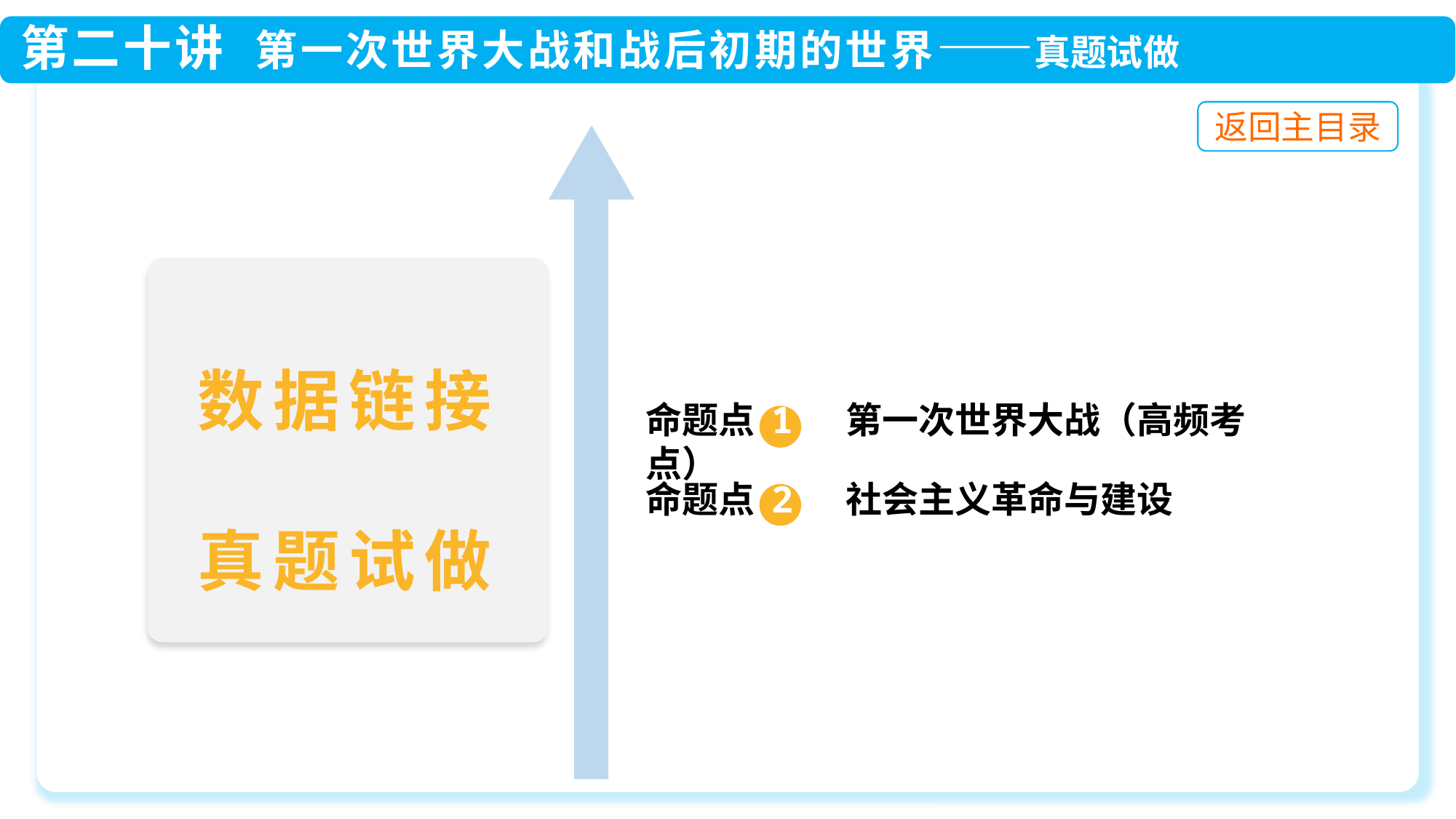

数据链接
真题试做
命题点 1  第一次世界大战（高频考点）
命题点 2  社会主义革命与建设